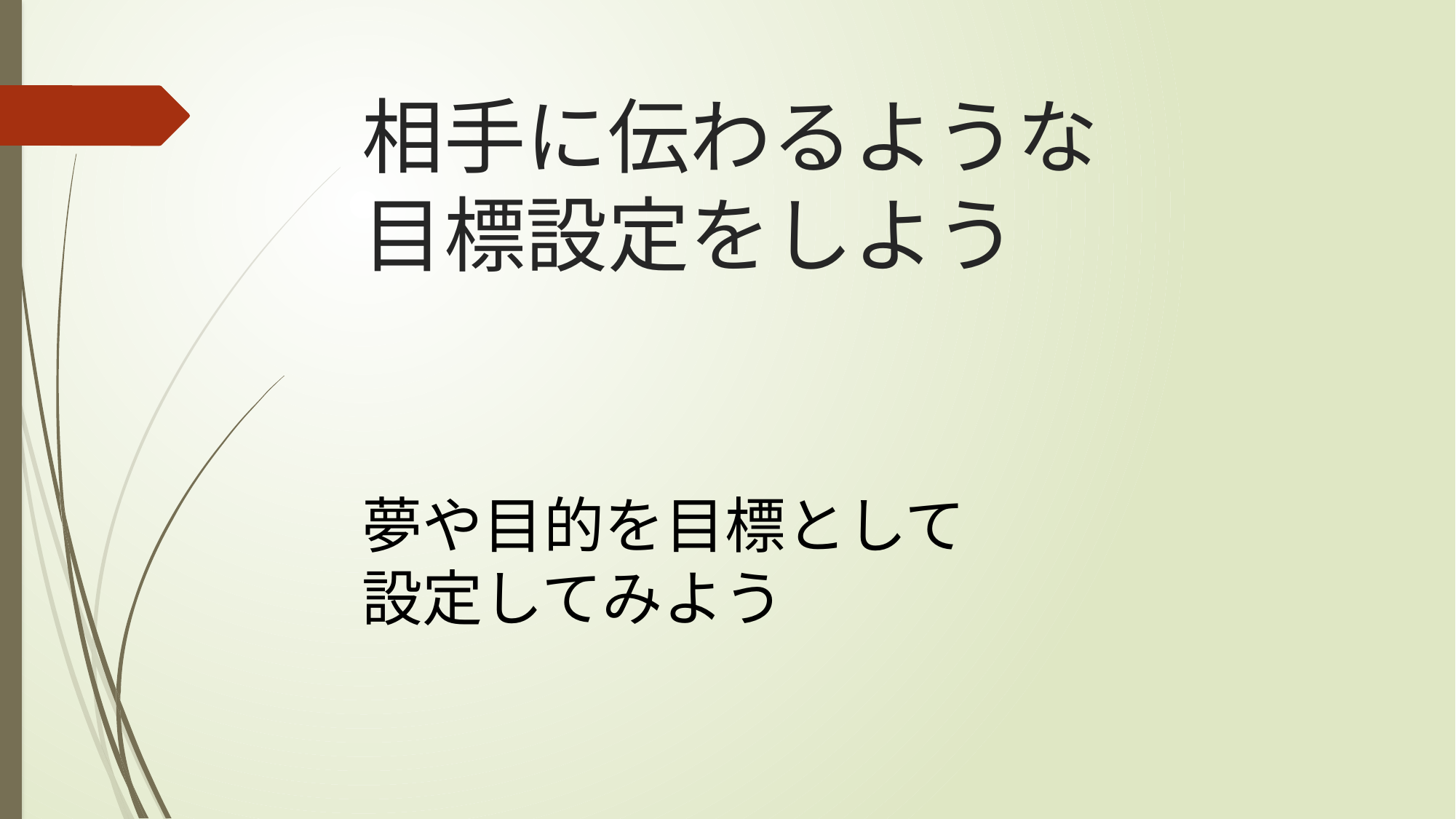

# 相手に伝わるような 目標設定をしよう
夢や目的を目標として設定してみよう